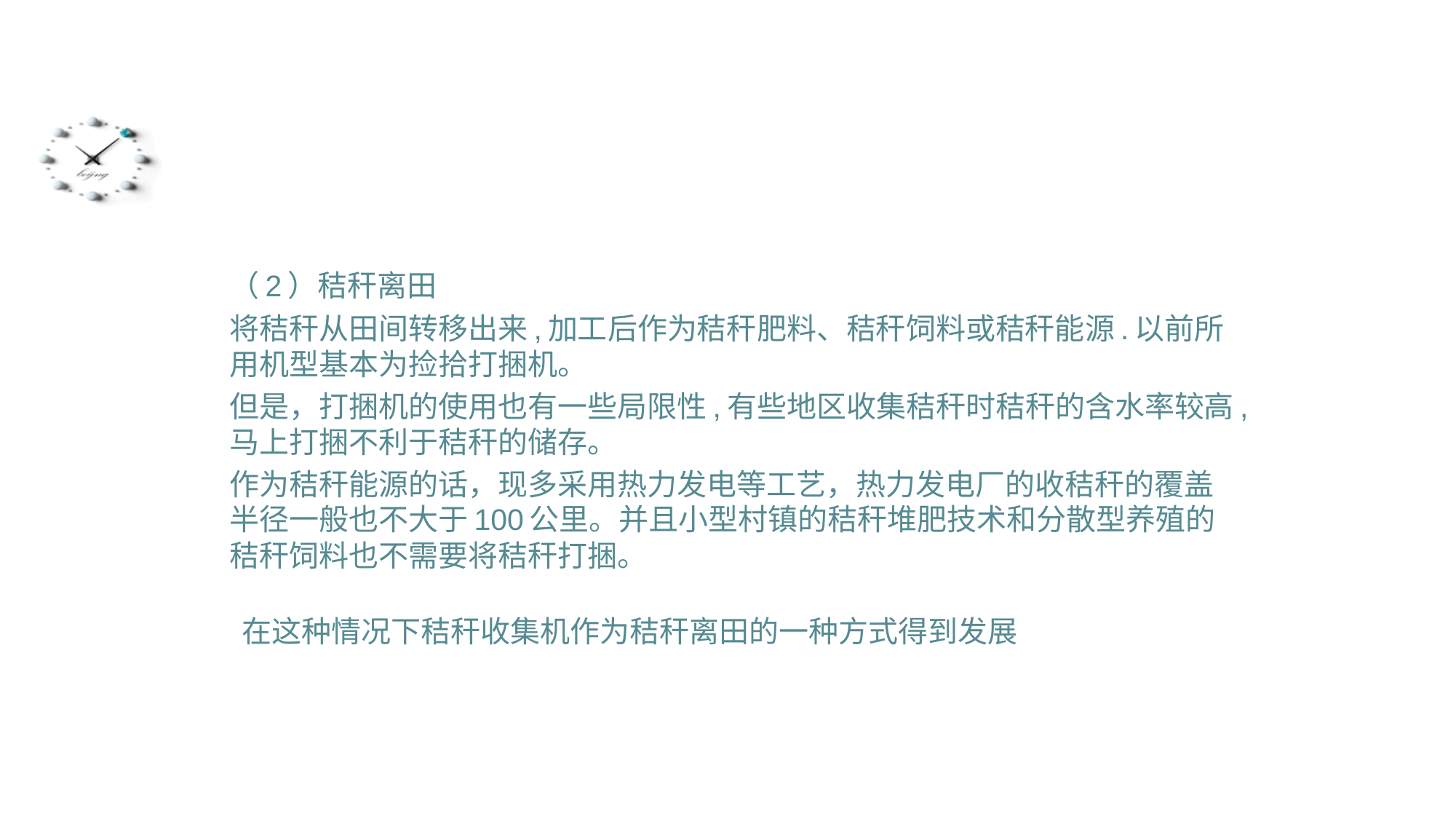

#
（2）秸秆离田
将秸秆从田间转移出来,加工后作为秸秆肥料、秸秆饲料或秸秆能源.以前所用机型基本为捡拾打捆机。
但是，打捆机的使用也有一些局限性,有些地区收集秸秆时秸秆的含水率较高,马上打捆不利于秸秆的储存。
作为秸秆能源的话，现多采用热力发电等工艺，热力发电厂的收秸秆的覆盖半径一般也不大于100公里。并且小型村镇的秸秆堆肥技术和分散型养殖的秸秆饲料也不需要将秸秆打捆。

 在这种情况下秸秆收集机作为秸秆离田的一种方式得到发展